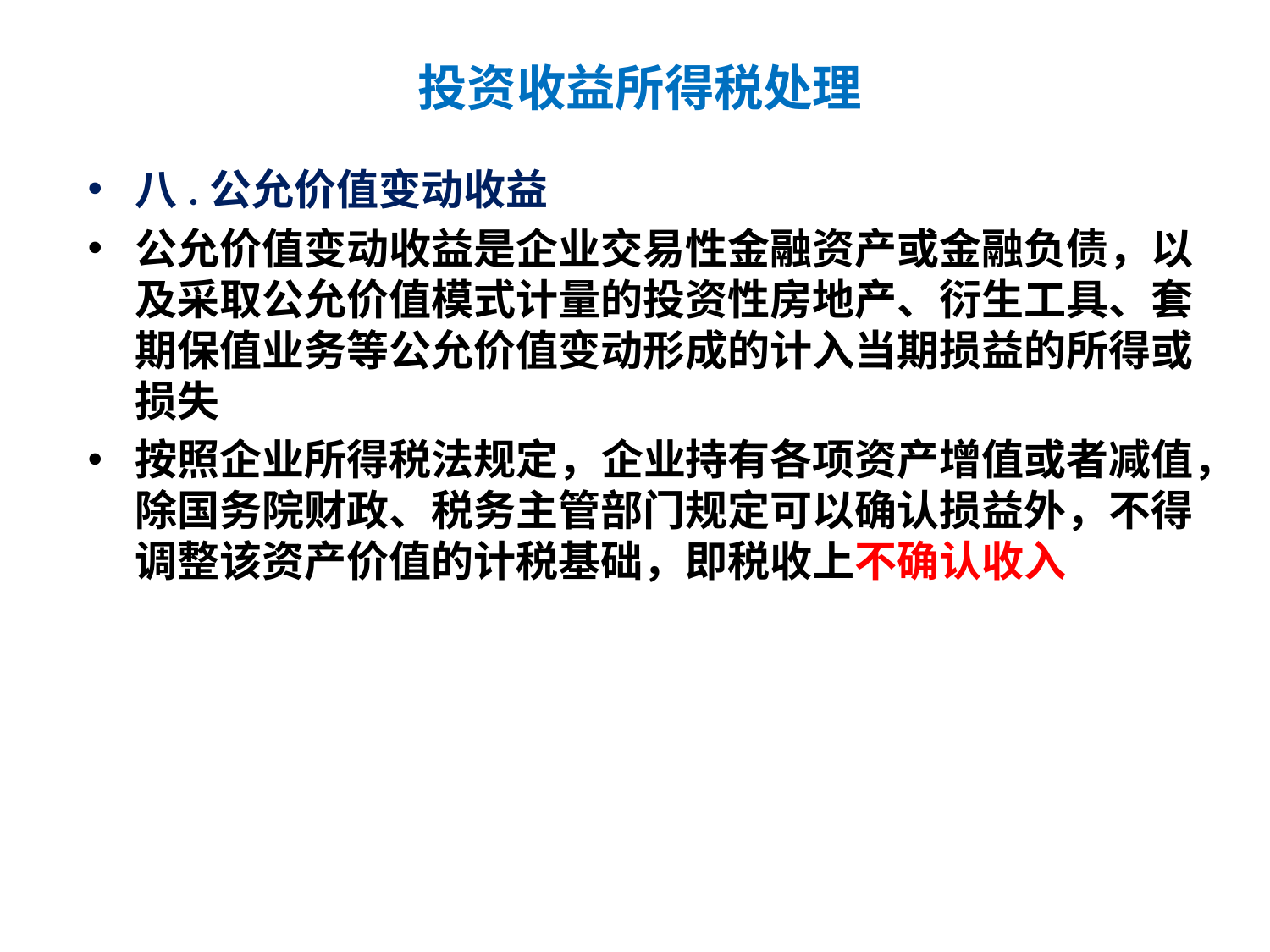

# 投资收益所得税处理
八.公允价值变动收益
公允价值变动收益是企业交易性金融资产或金融负债，以及采取公允价值模式计量的投资性房地产、衍生工具、套期保值业务等公允价值变动形成的计入当期损益的所得或损失
按照企业所得税法规定，企业持有各项资产增值或者减值，除国务院财政、税务主管部门规定可以确认损益外，不得调整该资产价值的计税基础，即税收上不确认收入